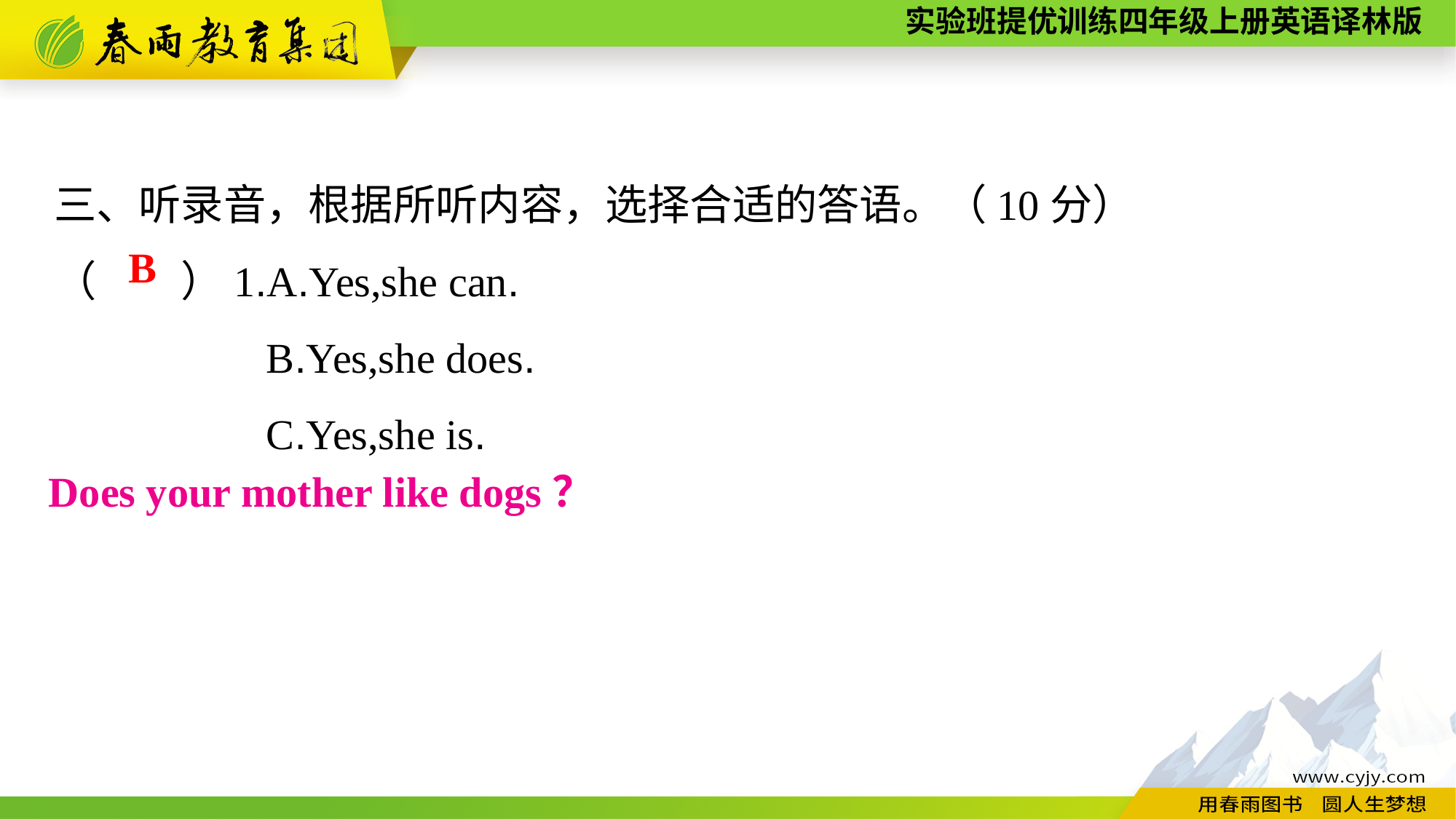

三、听录音，根据所听内容，选择合适的答语。（10分）
（　　）1.A.Yes,she can.
B.Yes,she does.
C.Yes,she is.
B
Does your mother like dogs？